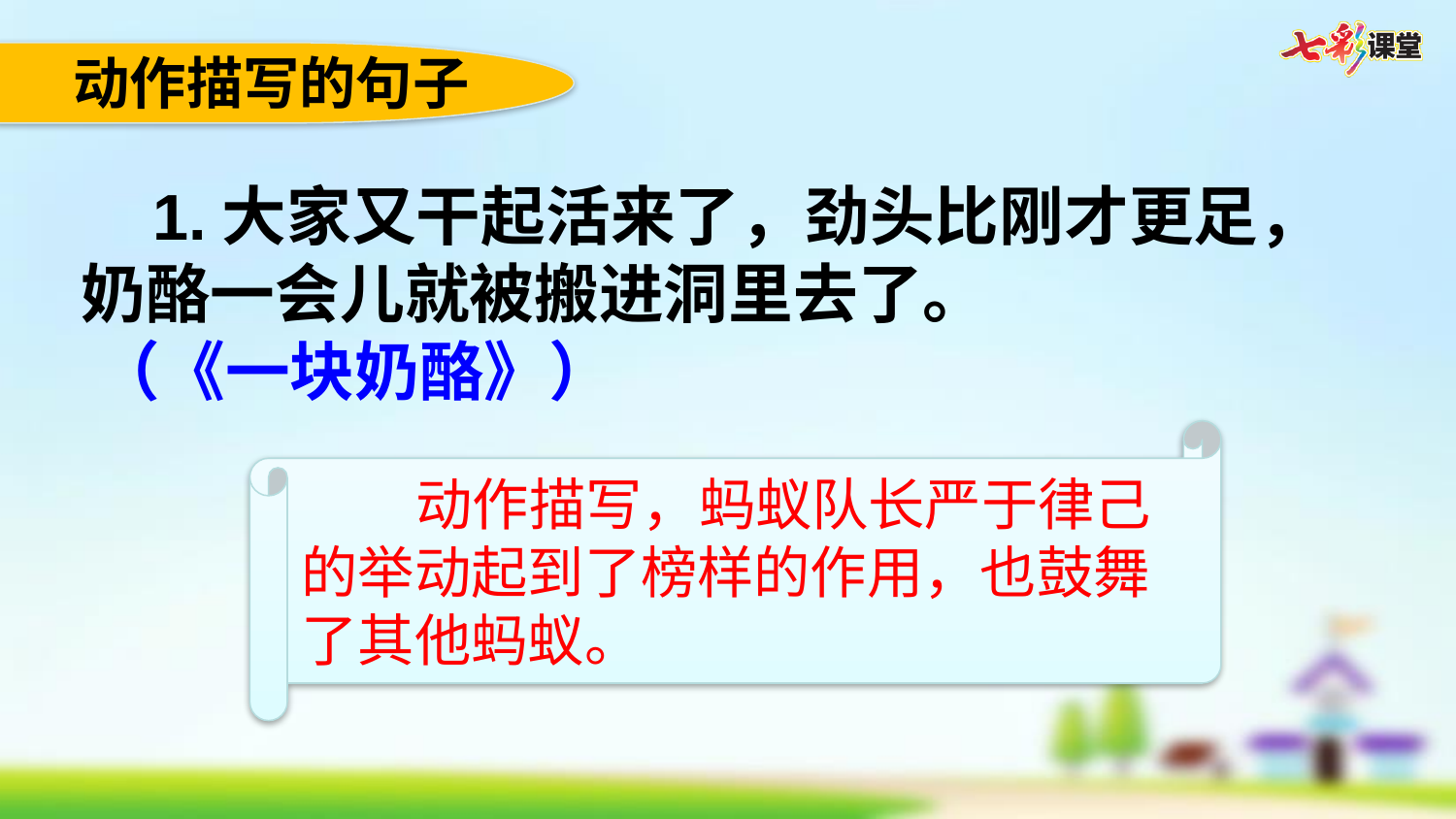

动作描写的句子

    1.大家又干起活来了，劲头比刚才更足，奶酪一会儿就被搬进洞里去了。
 （《一块奶酪》）
        动作描写，蚂蚁队长严于律己的举动起到了榜样的作用，也鼓舞了其他蚂蚁。